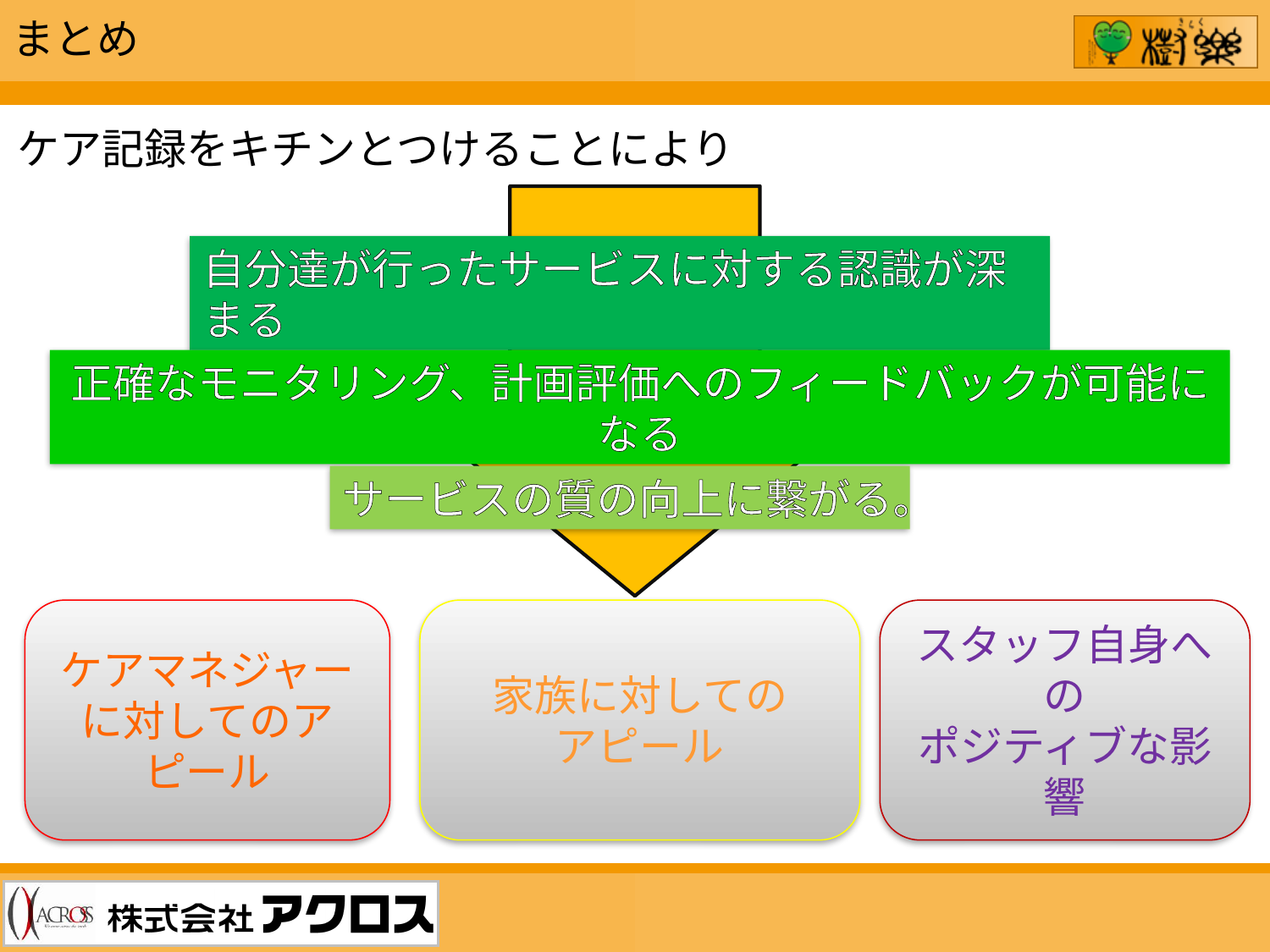

まとめ
ケア記録をキチンとつけることにより

自分達が行ったサービスに対する認識が深まる
正確なモニタリング、計画評価へのフィードバックが可能になる
サービスの質の向上に繋がる。
ケアマネジャーに対してのアピール
家族に対しての
アピール
スタッフ自身への
ポジティブな影響